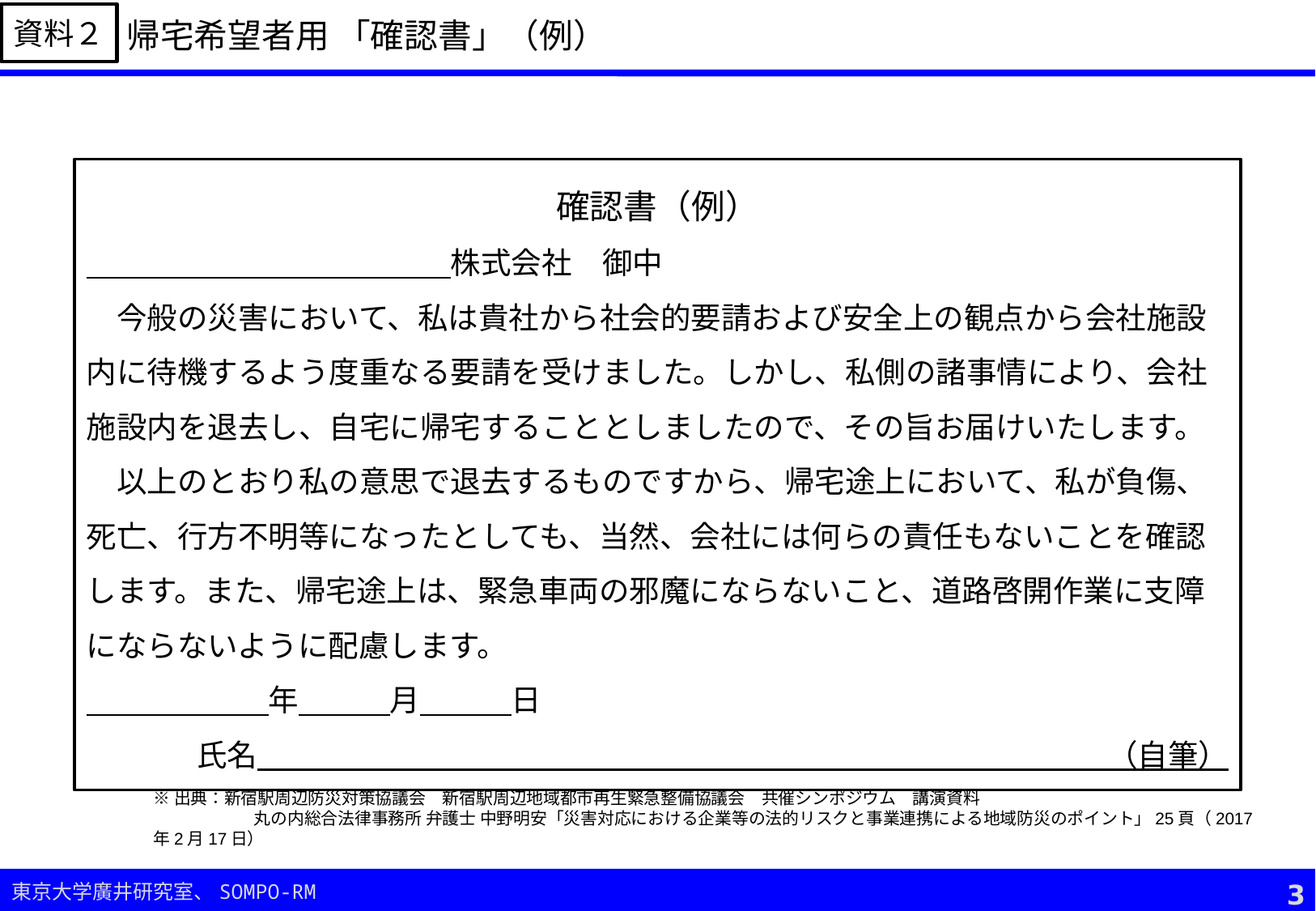

資料２
帰宅希望者用 「確認書」（例）
確認書（例）
　　　　　　　　　　　　株式会社　御中
　今般の災害において、私は貴社から社会的要請および安全上の観点から会社施設内に待機するよう度重なる要請を受けました。しかし、私側の諸事情により、会社施設内を退去し、自宅に帰宅することとしましたので、その旨お届けいたします。
　以上のとおり私の意思で退去するものですから、帰宅途上において、私が負傷、死亡、行方不明等になったとしても、当然、会社には何らの責任もないことを確認します。また、帰宅途上は、緊急車両の邪魔にならないこと、道路啓開作業に支障にならないように配慮します。
　　　　　　年　　　月　　　日
氏名　　　　　　　　　　　　　　　　　　　　　　　　　　　　（自筆）
※出典：新宿駅周辺防災対策協議会　新宿駅周辺地域都市再生緊急整備協議会　共催シンポジウム　講演資料
　　　　　　丸の内総合法律事務所 弁護士 中野明安「災害対応における企業等の法的リスクと事業連携による地域防災のポイント」25頁（2017年2月17日）
3